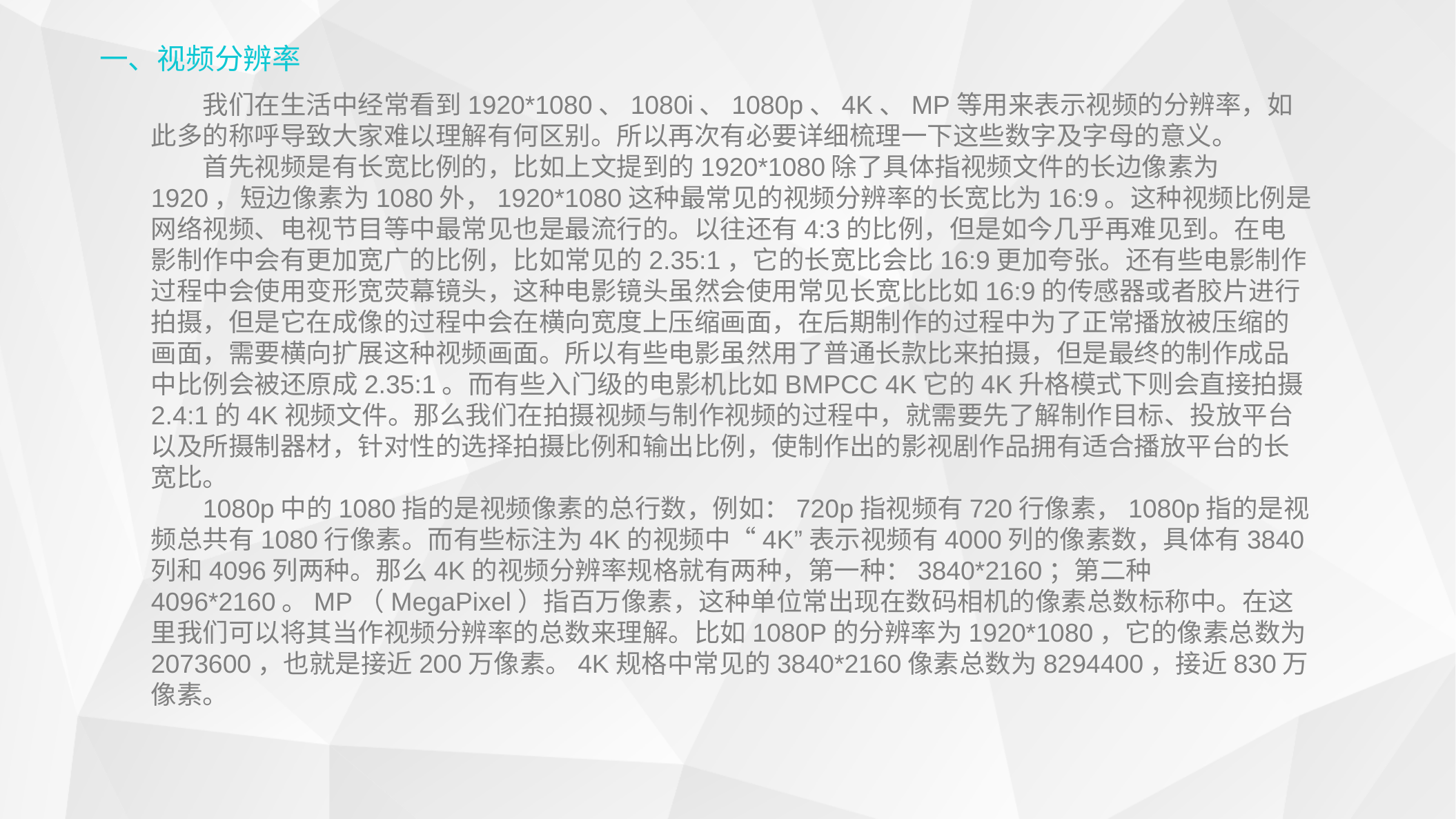

一、视频分辨率
我们在生活中经常看到1920*1080、1080i、1080p、4K、MP等用来表示视频的分辨率，如此多的称呼导致大家难以理解有何区别。所以再次有必要详细梳理一下这些数字及字母的意义。
首先视频是有长宽比例的，比如上文提到的1920*1080除了具体指视频文件的长边像素为1920，短边像素为1080外，1920*1080这种最常见的视频分辨率的长宽比为16:9。这种视频比例是网络视频、电视节目等中最常见也是最流行的。以往还有4:3的比例，但是如今几乎再难见到。在电影制作中会有更加宽广的比例，比如常见的2.35:1，它的长宽比会比16:9更加夸张。还有些电影制作过程中会使用变形宽荧幕镜头，这种电影镜头虽然会使用常见长宽比比如16:9的传感器或者胶片进行拍摄，但是它在成像的过程中会在横向宽度上压缩画面，在后期制作的过程中为了正常播放被压缩的画面，需要横向扩展这种视频画面。所以有些电影虽然用了普通长款比来拍摄，但是最终的制作成品中比例会被还原成2.35:1。而有些入门级的电影机比如BMPCC 4K它的4K升格模式下则会直接拍摄2.4:1的4K视频文件。那么我们在拍摄视频与制作视频的过程中，就需要先了解制作目标、投放平台以及所摄制器材，针对性的选择拍摄比例和输出比例，使制作出的影视剧作品拥有适合播放平台的长宽比。
1080p中的1080指的是视频像素的总行数，例如：720p指视频有720行像素，1080p指的是视频总共有1080行像素。而有些标注为4K的视频中“4K”表示视频有4000列的像素数，具体有3840列和4096列两种。那么4K的视频分辨率规格就有两种，第一种：3840*2160；第二种4096*2160。MP（MegaPixel）指百万像素，这种单位常出现在数码相机的像素总数标称中。在这里我们可以将其当作视频分辨率的总数来理解。比如1080P的分辨率为1920*1080，它的像素总数为2073600，也就是接近200万像素。4K规格中常见的3840*2160像素总数为8294400，接近830万像素。